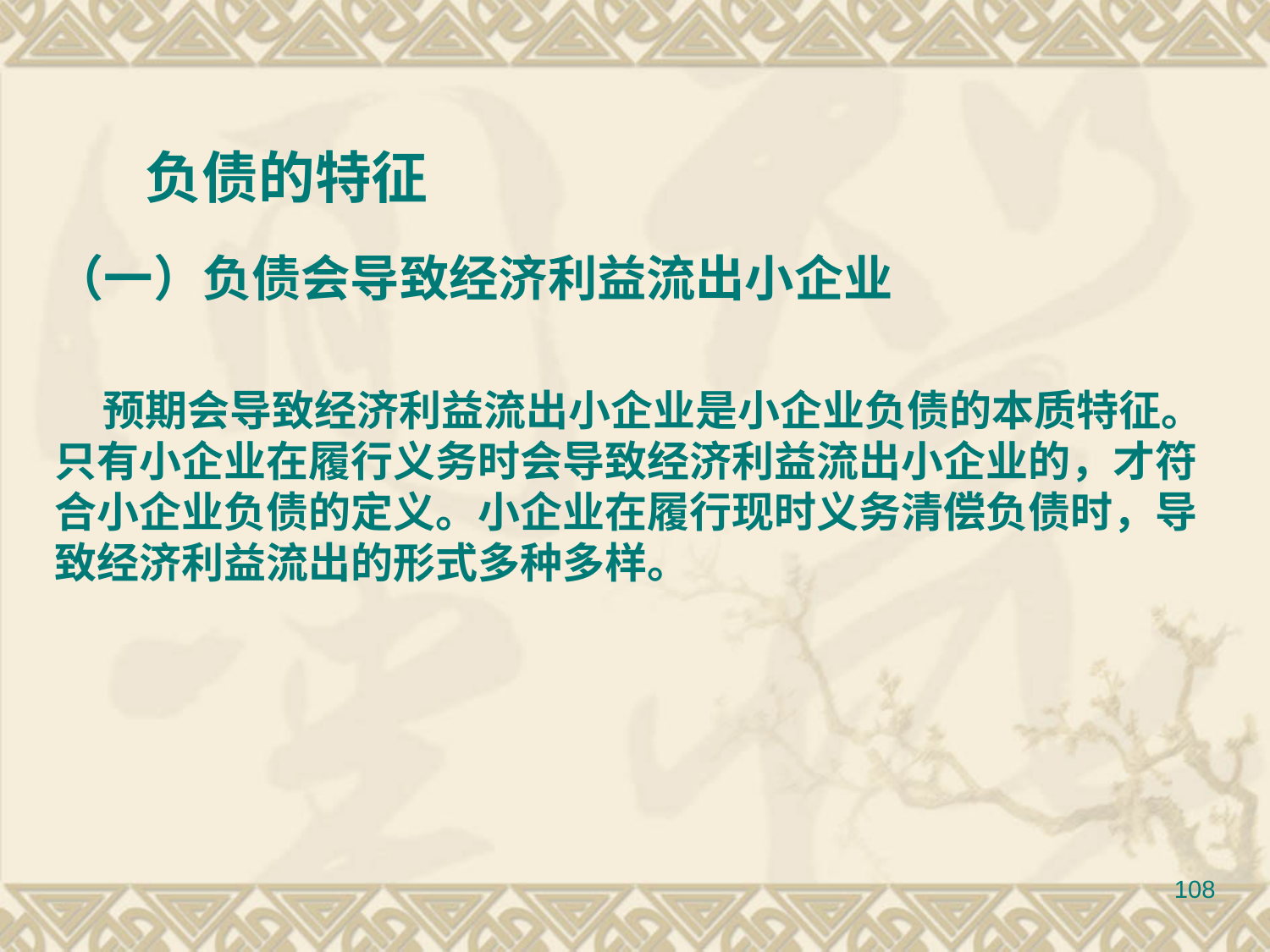

负债的特征

（一）负债会导致经济利益流出小企业

    预期会导致经济利益流出小企业是小企业负债的本质特征。只有小企业在履行义务时会导致经济利益流出小企业的，才符合小企业负债的定义。小企业在履行现时义务清偿负债时，导致经济利益流出的形式多种多样。

108